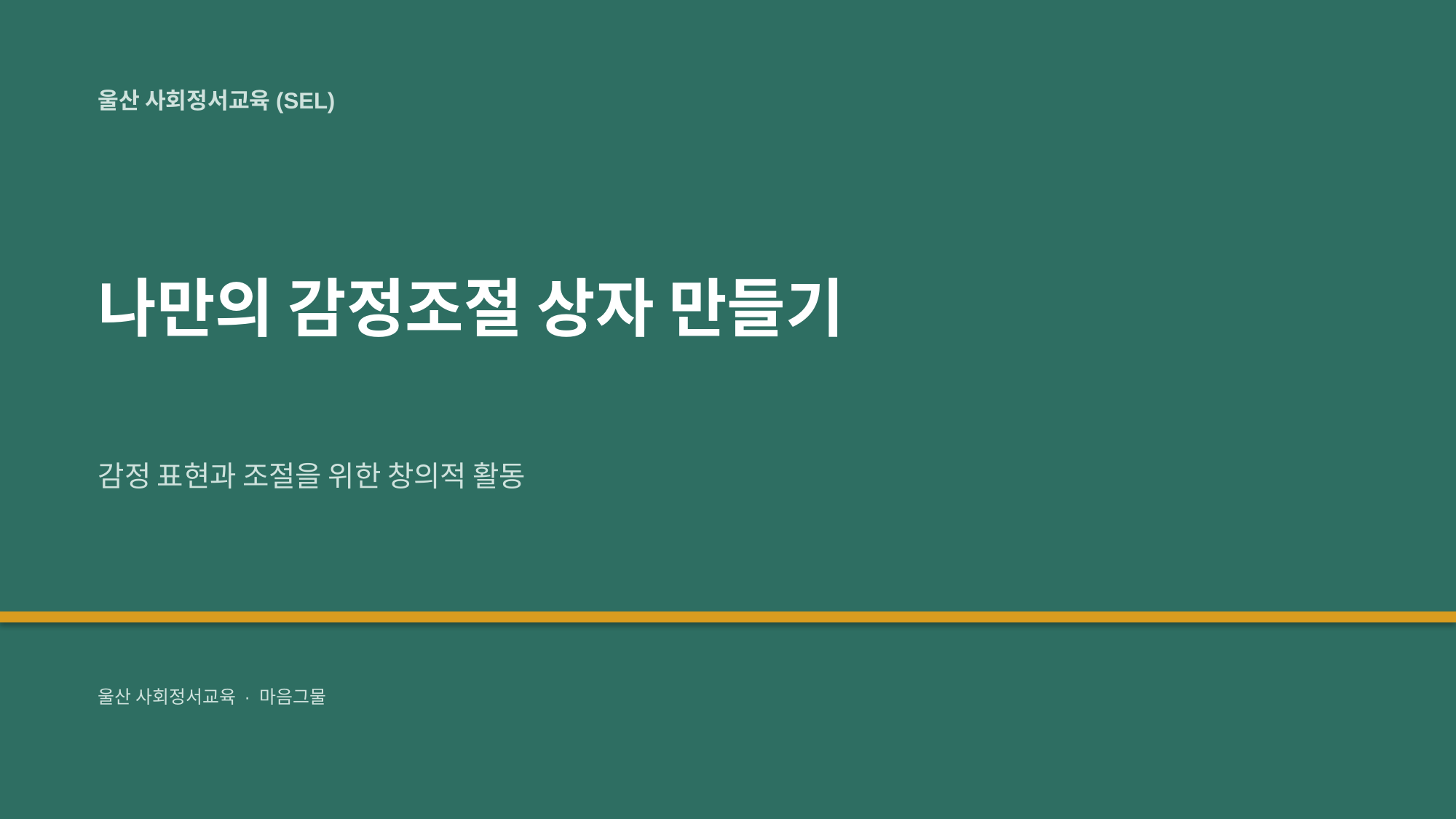

울산 사회정서교육(SEL)
나만의 감정조절 상자 만들기
감정 표현과 조절을 위한 창의적 활동

울산 사회정서교육 · 마음그물